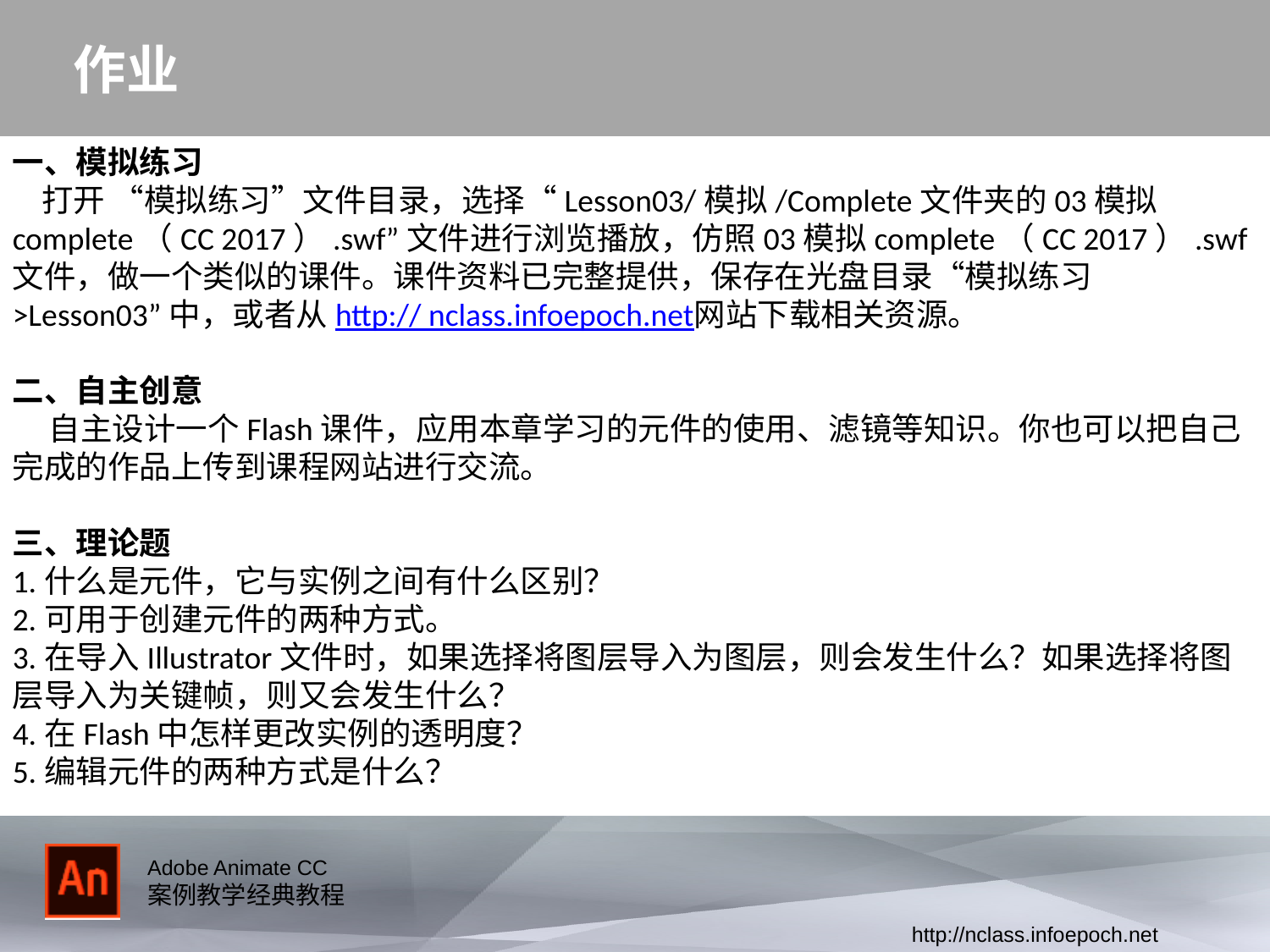

# 作业
一、模拟练习
   打开 “模拟练习”文件目录，选择“Lesson03/模拟/Complete文件夹的03模拟complete（CC 2017）.swf”文件进行浏览播放，仿照03模拟complete（CC 2017）.swf文件，做一个类似的课件。课件资料已完整提供，保存在光盘目录“模拟练习>Lesson03”中，或者从http:// nclass.infoepoch.net网站下载相关资源。

二、自主创意
    自主设计一个Flash课件，应用本章学习的元件的使用、滤镜等知识。你也可以把自己完成的作品上传到课程网站进行交流。

三、理论题
1.什么是元件，它与实例之间有什么区别？
2.可用于创建元件的两种方式。
3.在导入Illustrator文件时，如果选择将图层导入为图层，则会发生什么？如果选择将图层导入为关键帧，则又会发生什么？
4.在Flash中怎样更改实例的透明度？
5.编辑元件的两种方式是什么？